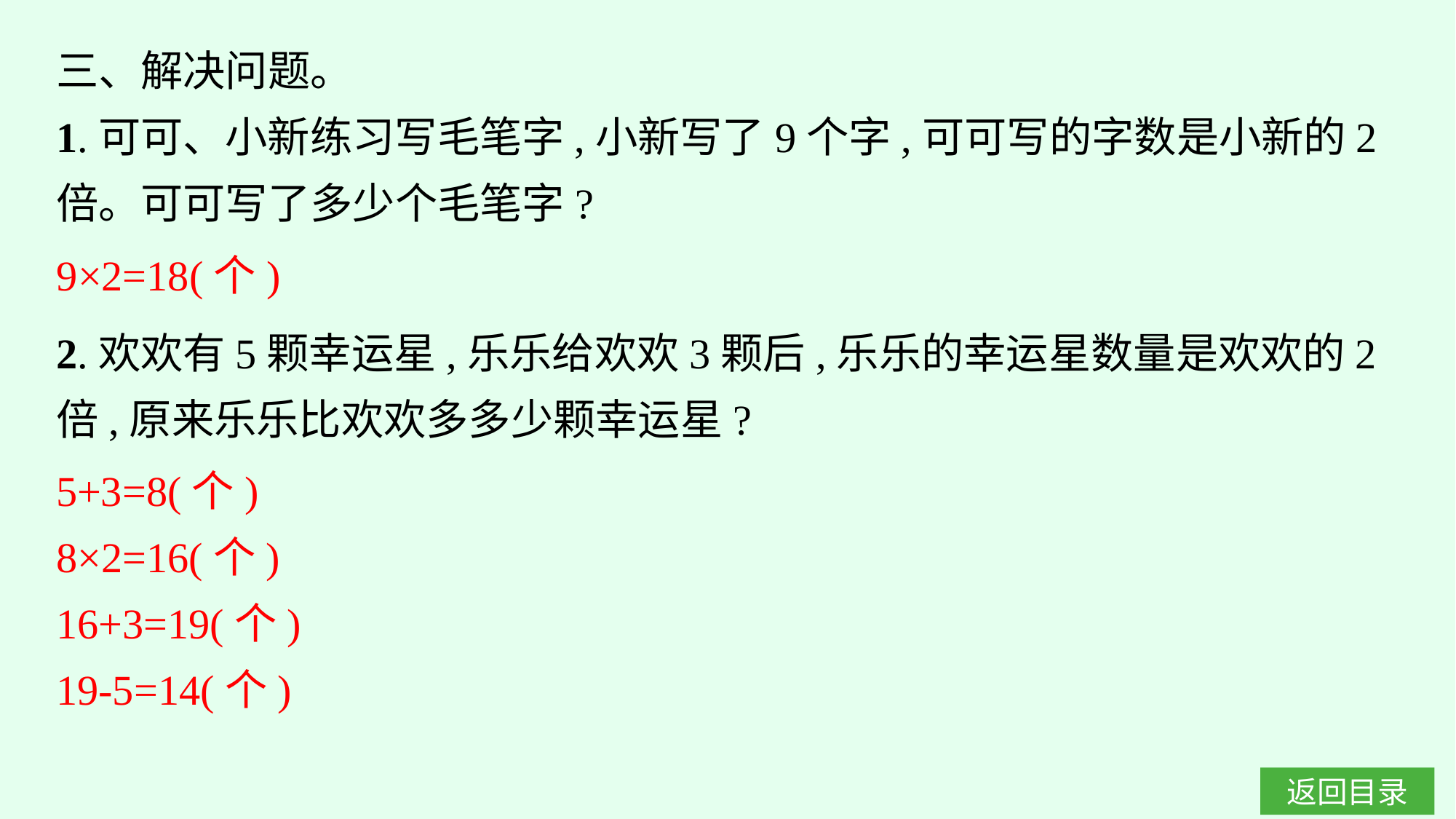

三、解决问题。
1.可可、小新练习写毛笔字,小新写了9个字,可可写的字数是小新的2倍。可可写了多少个毛笔字?
9×2=18(个)
2.欢欢有5颗幸运星,乐乐给欢欢3颗后,乐乐的幸运星数量是欢欢的2倍,原来乐乐比欢欢多多少颗幸运星?
5+3=8(个)
8×2=16(个)
16+3=19(个)
19-5=14(个)